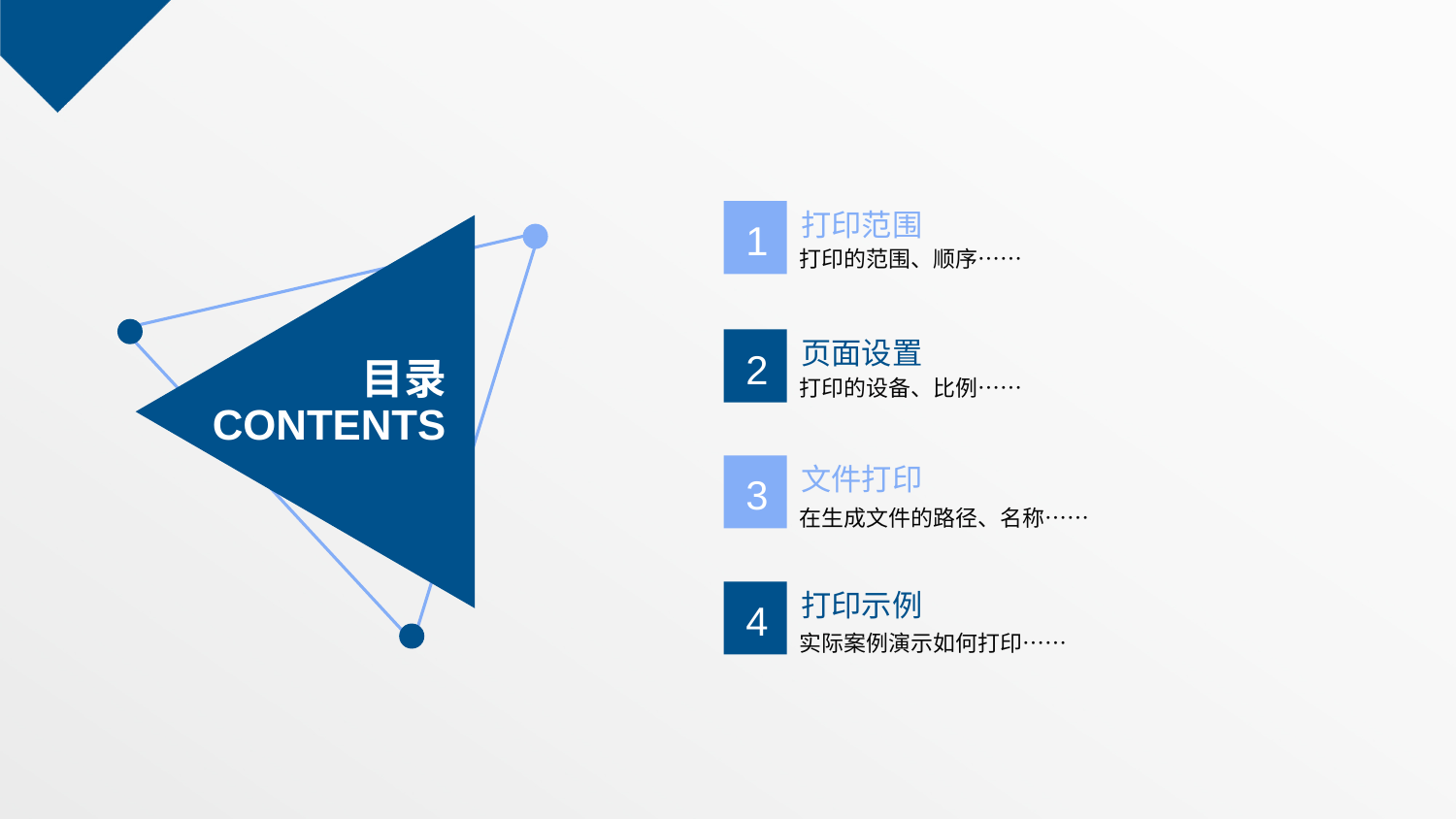

打印范围
打印的范围、顺序……

1
页面设置
打印的设备、比例……

2
目录
CONTENTS
文件打印
在生成文件的路径、名称……

3
打印示例
实际案例演示如何打印……

4